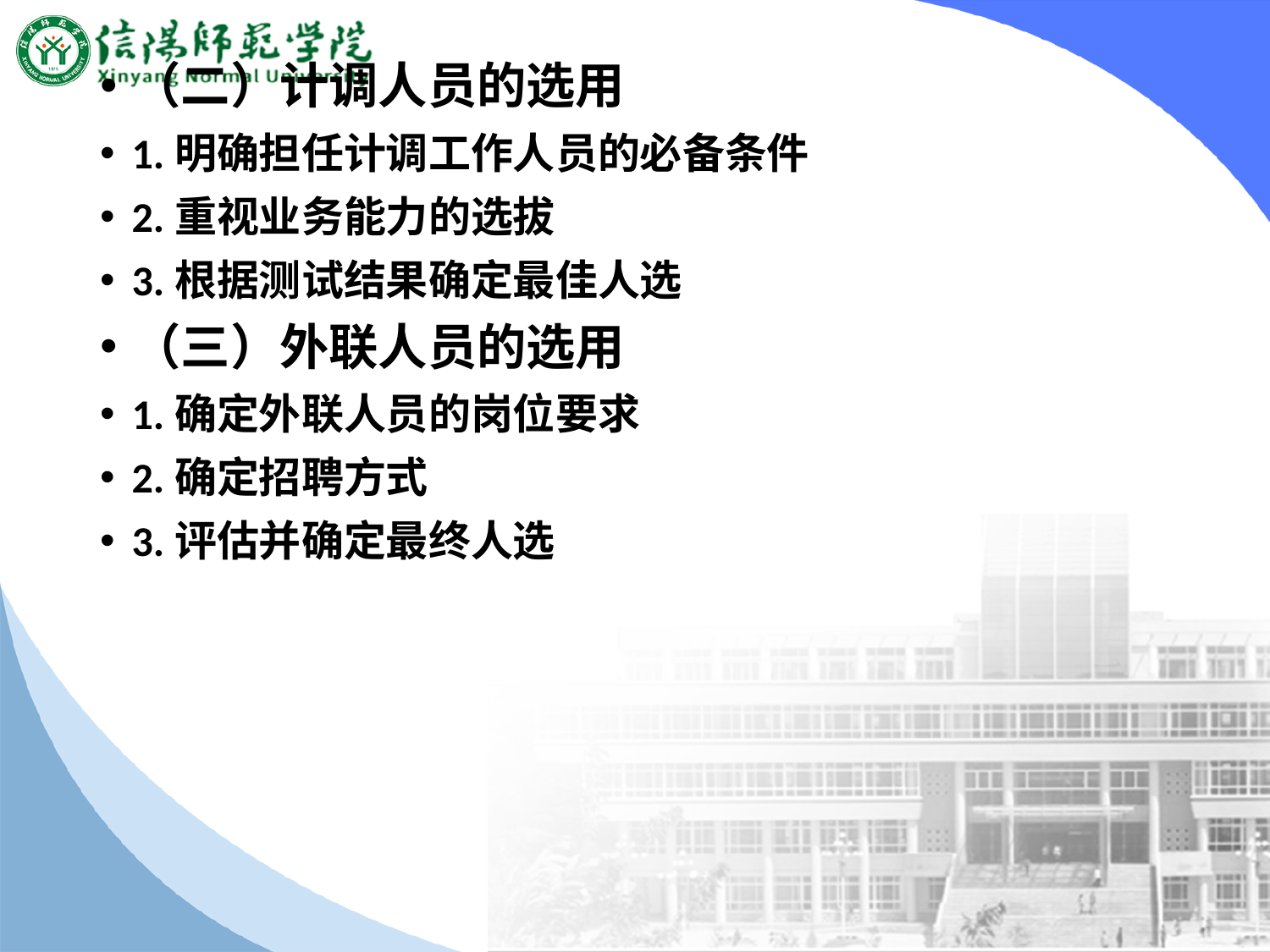

#
（二）计调人员的选用
1.明确担任计调工作人员的必备条件
2.重视业务能力的选拔
3.根据测试结果确定最佳人选
（三）外联人员的选用
1.确定外联人员的岗位要求
2.确定招聘方式
3.评估并确定最终人选